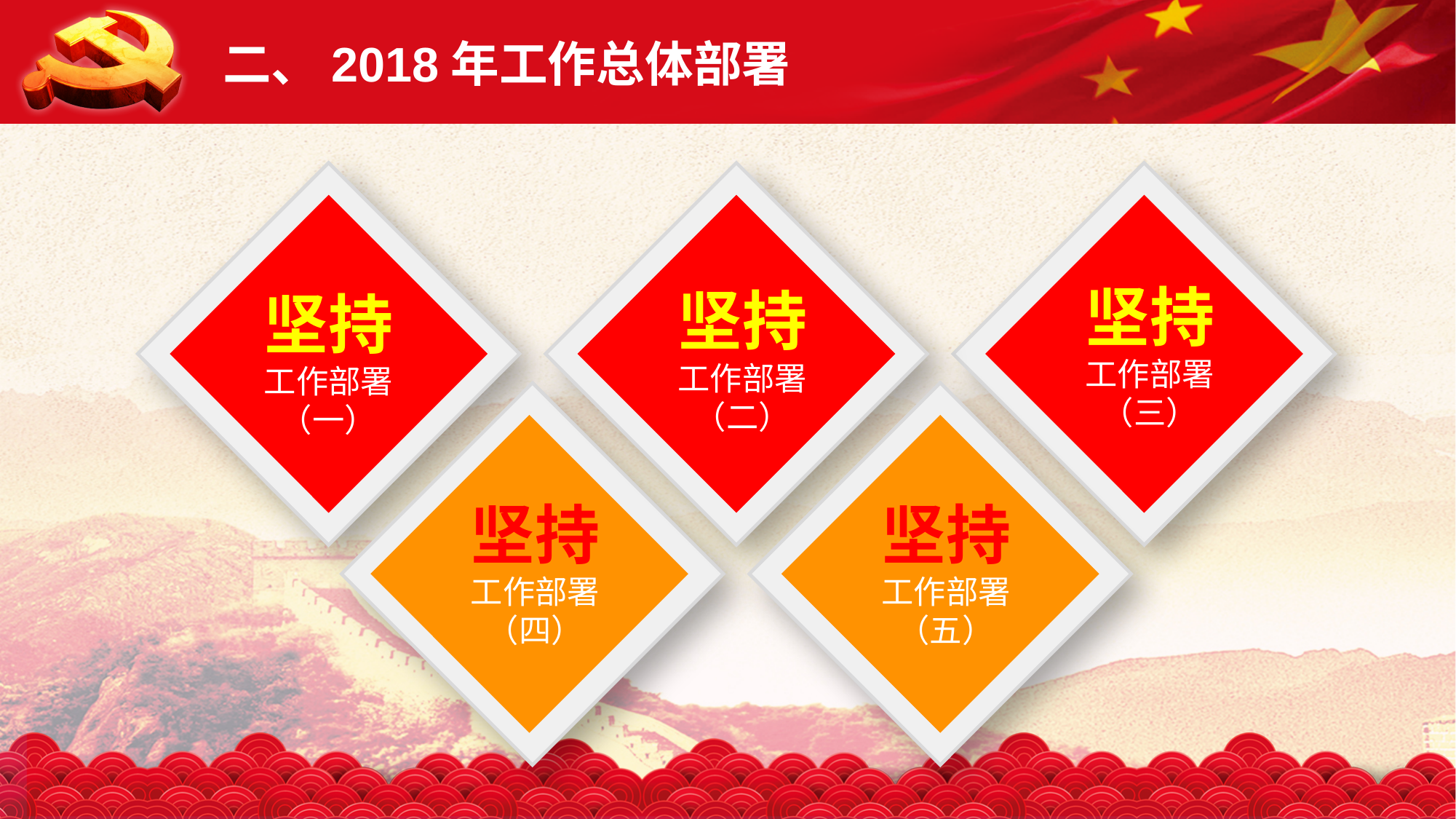

二、2018年工作总体部署

坚持
工作部署
（一）

坚持
工作部署
（二）

坚持
工作部署
（三）

坚持
工作部署
（四）

坚持
工作部署
（五）